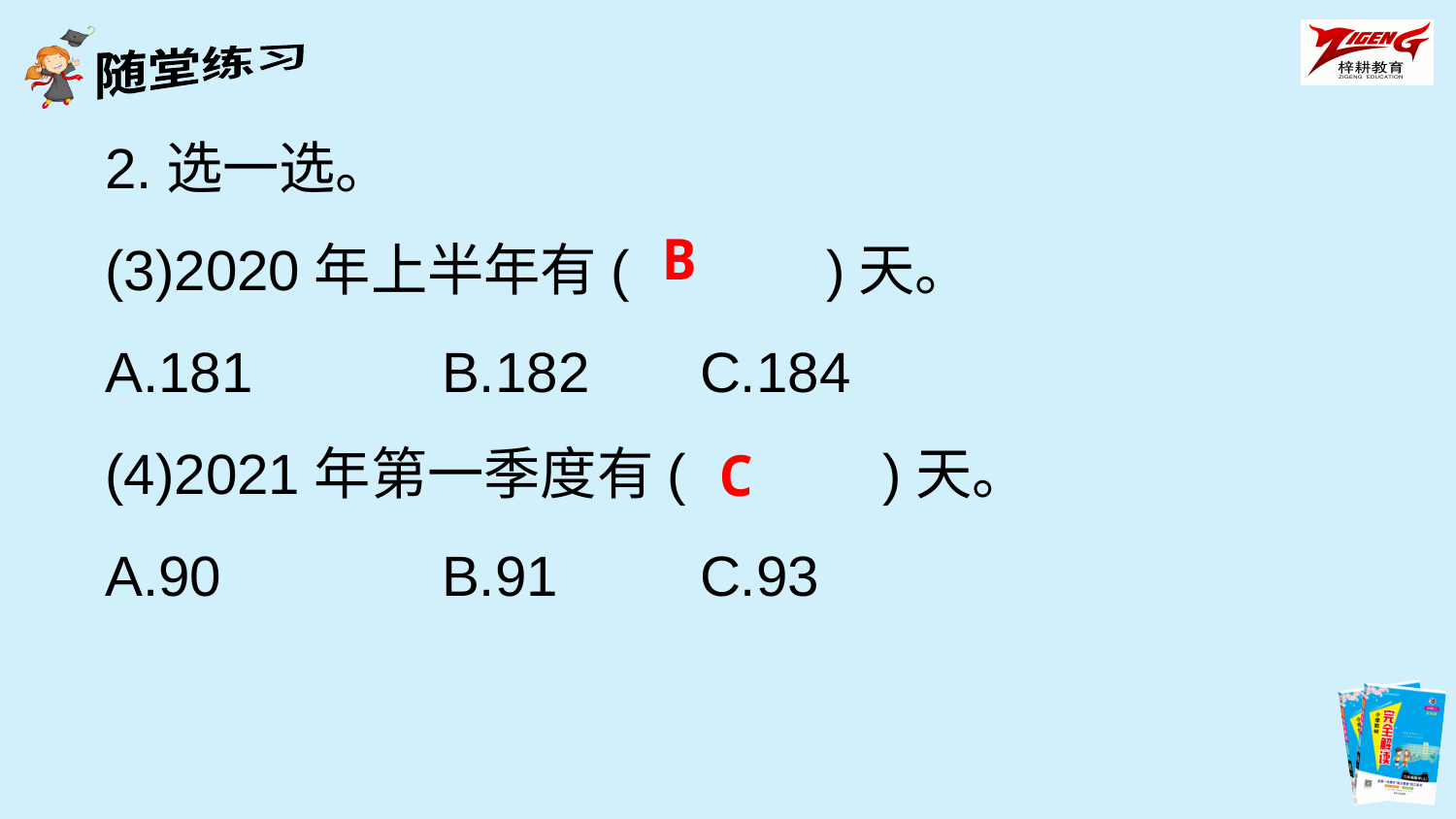

2.选一选。
(3)2020年上半年有(　　　)天。
A.181            B.182       C.184
(4)2021年第一季度有(　　　)天。
A.90              B.91         C.93
B
C